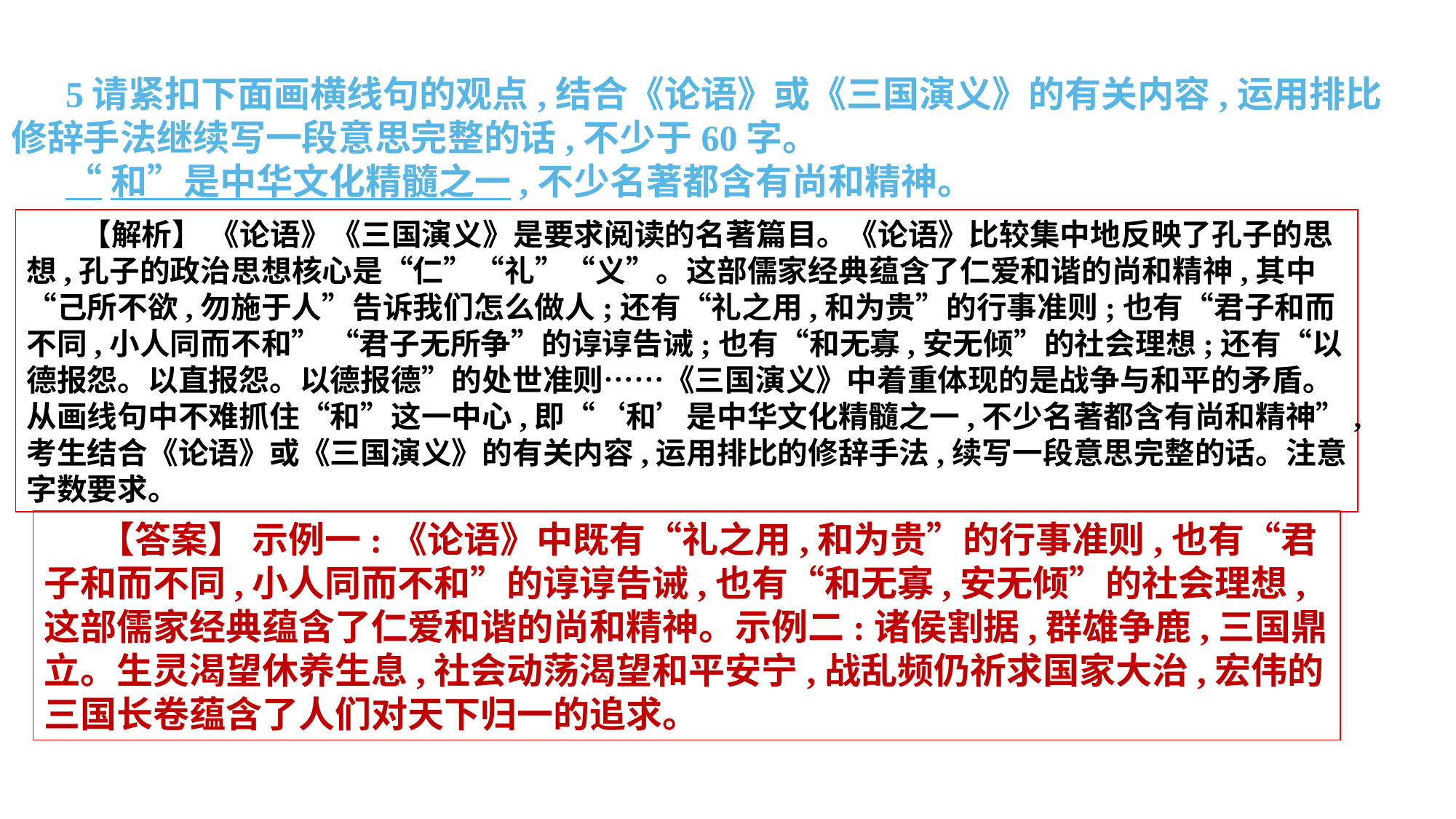

5请紧扣下面画横线句的观点,结合《论语》或《三国演义》的有关内容,运用排比修辞手法继续写一段意思完整的话,不少于60字。
“和”是中华文化精髓之一,不少名著都含有尚和精神。
【解析】 《论语》《三国演义》是要求阅读的名著篇目。《论语》比较集中地反映了孔子的思想,孔子的政治思想核心是“仁”“礼”“义”。这部儒家经典蕴含了仁爱和谐的尚和精神,其中“己所不欲,勿施于人”告诉我们怎么做人;还有“礼之用,和为贵”的行事准则;也有“君子和而不同,小人同而不和” “君子无所争”的谆谆告诫;也有“和无寡,安无倾”的社会理想;还有“以德报怨。以直报怨。以德报德”的处世准则……《三国演义》中着重体现的是战争与和平的矛盾。从画线句中不难抓住“和”这一中心,即“‘和’是中华文化精髓之一,不少名著都含有尚和精神”,考生结合《论语》或《三国演义》的有关内容,运用排比的修辞手法,续写一段意思完整的话。注意字数要求。
【答案】 示例一:《论语》中既有“礼之用,和为贵”的行事准则,也有“君子和而不同,小人同而不和”的谆谆告诫,也有“和无寡,安无倾”的社会理想,这部儒家经典蕴含了仁爱和谐的尚和精神。示例二:诸侯割据,群雄争鹿,三国鼎立。生灵渴望休养生息,社会动荡渴望和平安宁,战乱频仍祈求国家大治,宏伟的三国长卷蕴含了人们对天下归一的追求。